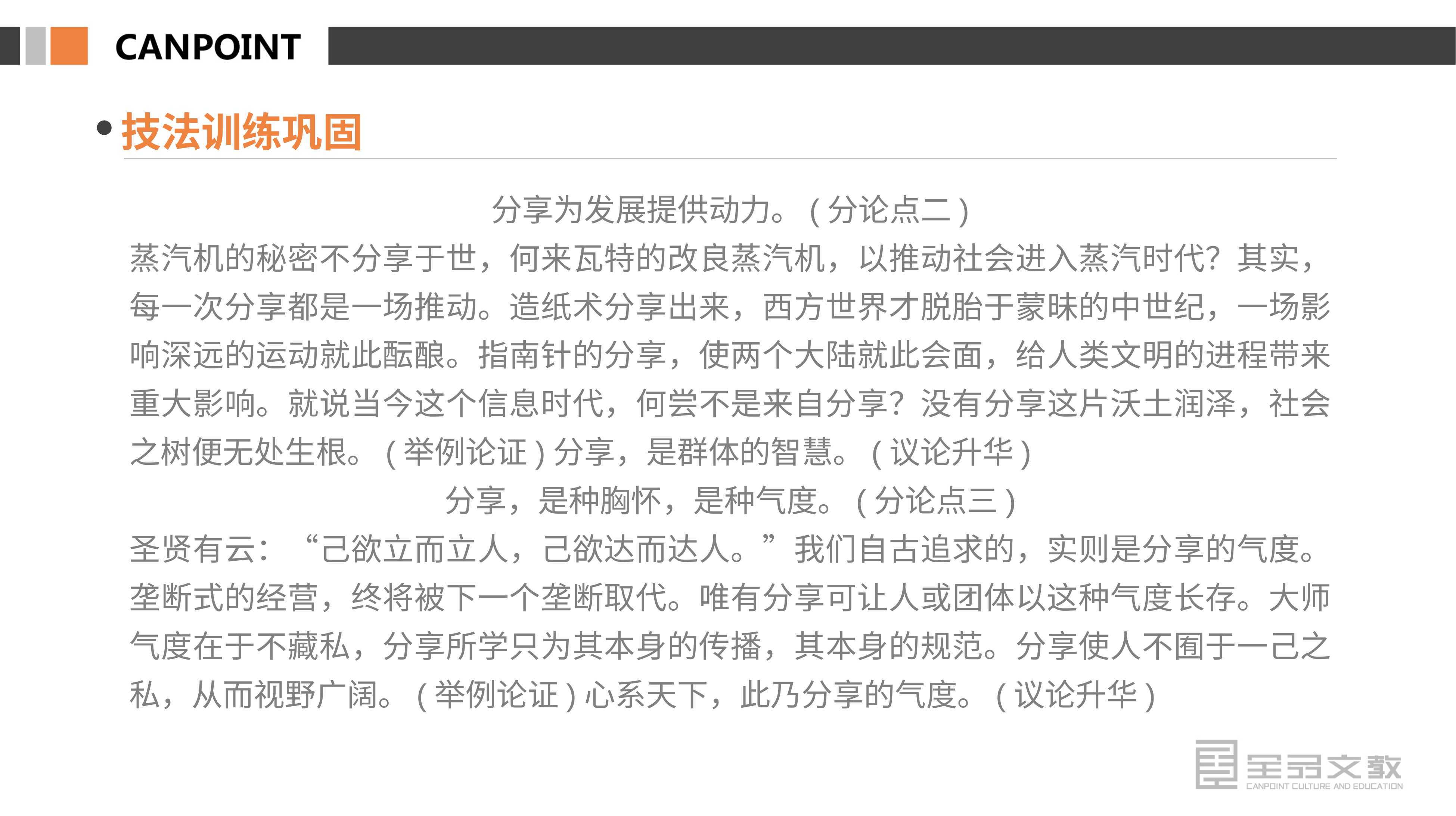

技法训练巩固

分享为发展提供动力。(分论点二)
蒸汽机的秘密不分享于世，何来瓦特的改良蒸汽机，以推动社会进入蒸汽时代？其实，每一次分享都是一场推动。造纸术分享出来，西方世界才脱胎于蒙昧的中世纪，一场影响深远的运动就此酝酿。指南针的分享，使两个大陆就此会面，给人类文明的进程带来重大影响。就说当今这个信息时代，何尝不是来自分享？没有分享这片沃土润泽，社会之树便无处生根。(举例论证)分享，是群体的智慧。(议论升华)
分享，是种胸怀，是种气度。(分论点三)
圣贤有云：“己欲立而立人，己欲达而达人。”我们自古追求的，实则是分享的气度。垄断式的经营，终将被下一个垄断取代。唯有分享可让人或团体以这种气度长存。大师气度在于不藏私，分享所学只为其本身的传播，其本身的规范。分享使人不囿于一己之私，从而视野广阔。(举例论证)心系天下，此乃分享的气度。(议论升华)